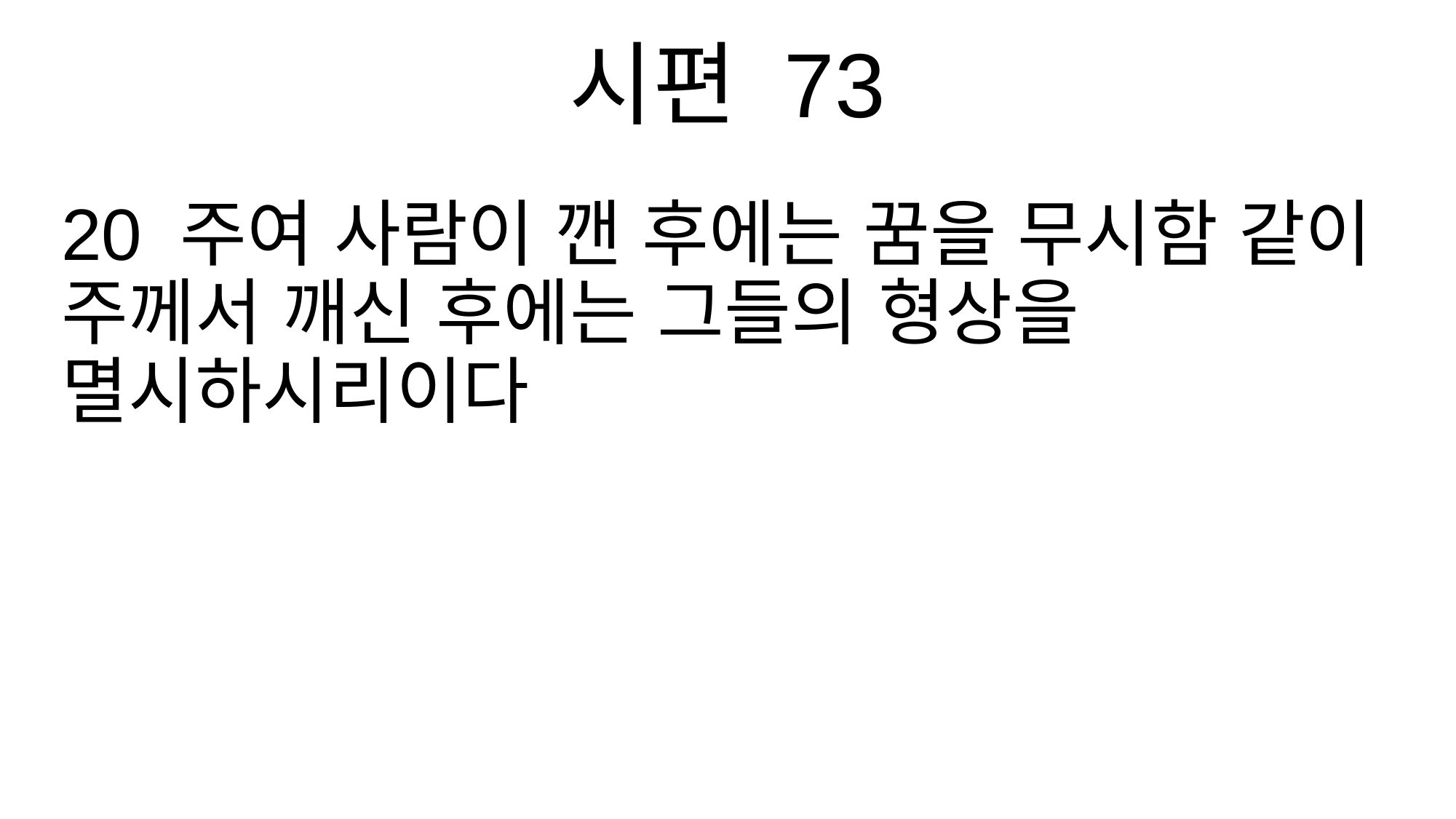

시편 73
20 주여 사람이 깬 후에는 꿈을 무시함 같이 주께서 깨신 후에는 그들의 형상을 멸시하시리이다